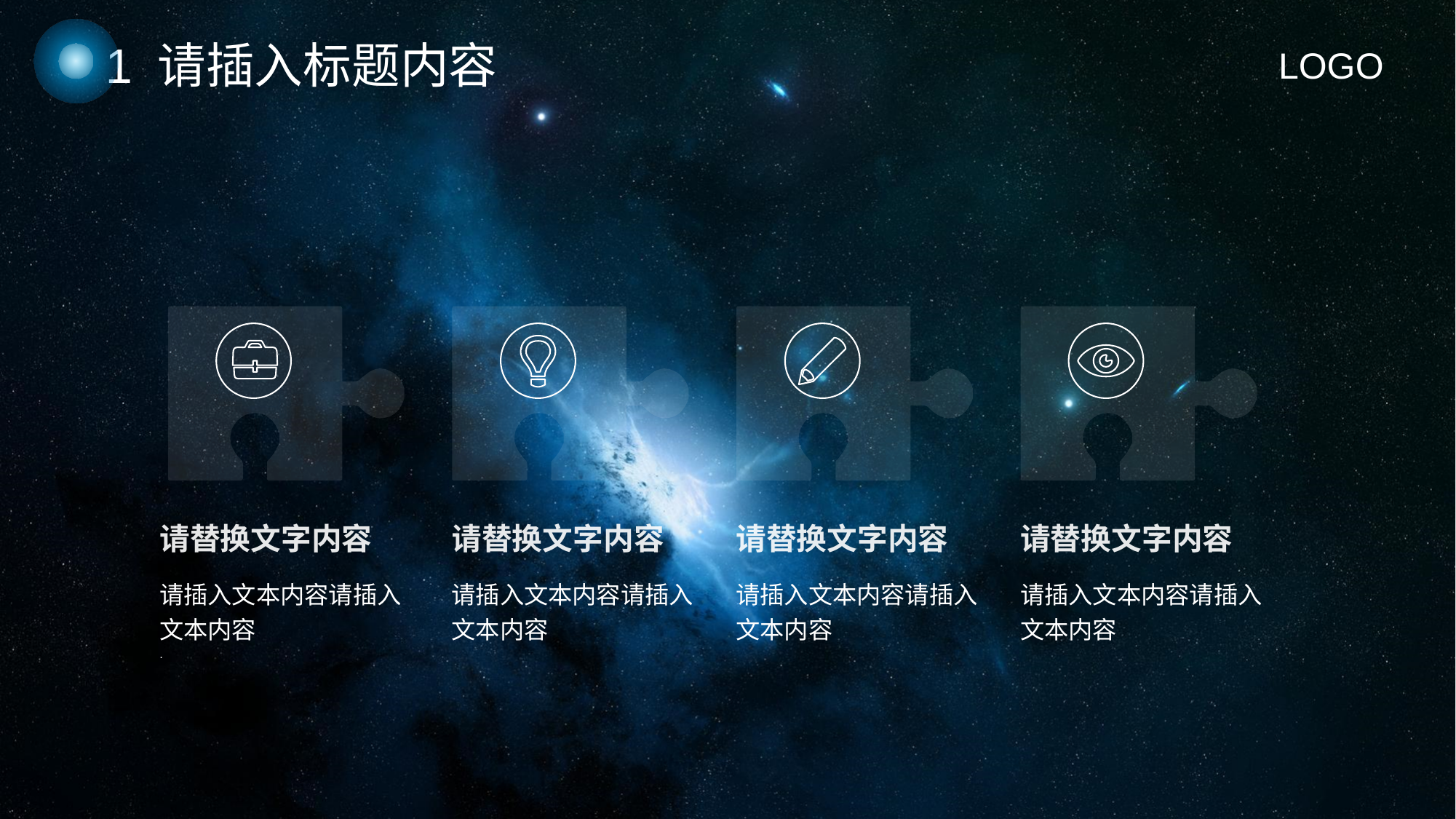

1 请插入标题内容
LOGO

请替换文字内容
请替换文字内容
请替换文字内容
请替换文字内容
请插入文本内容请插入文本内容
.
请插入文本内容请插入文本内容
请插入文本内容请插入文本内容
请插入文本内容请插入文本内容